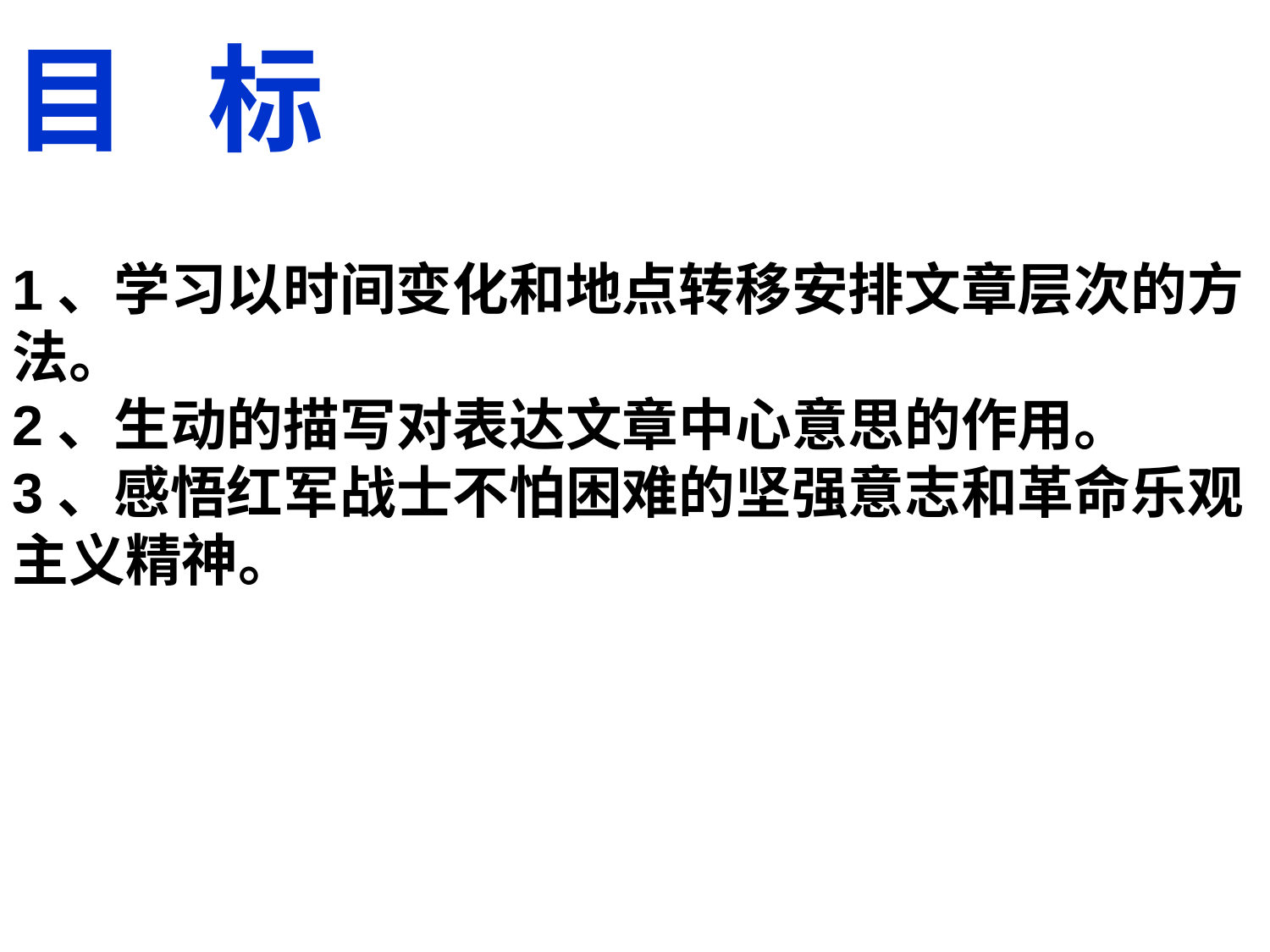

目   标
1、学习以时间变化和地点转移安排文章层次的方法。
2、生动的描写对表达文章中心意思的作用。
3、感悟红军战士不怕困难的坚强意志和革命乐观主义精神。